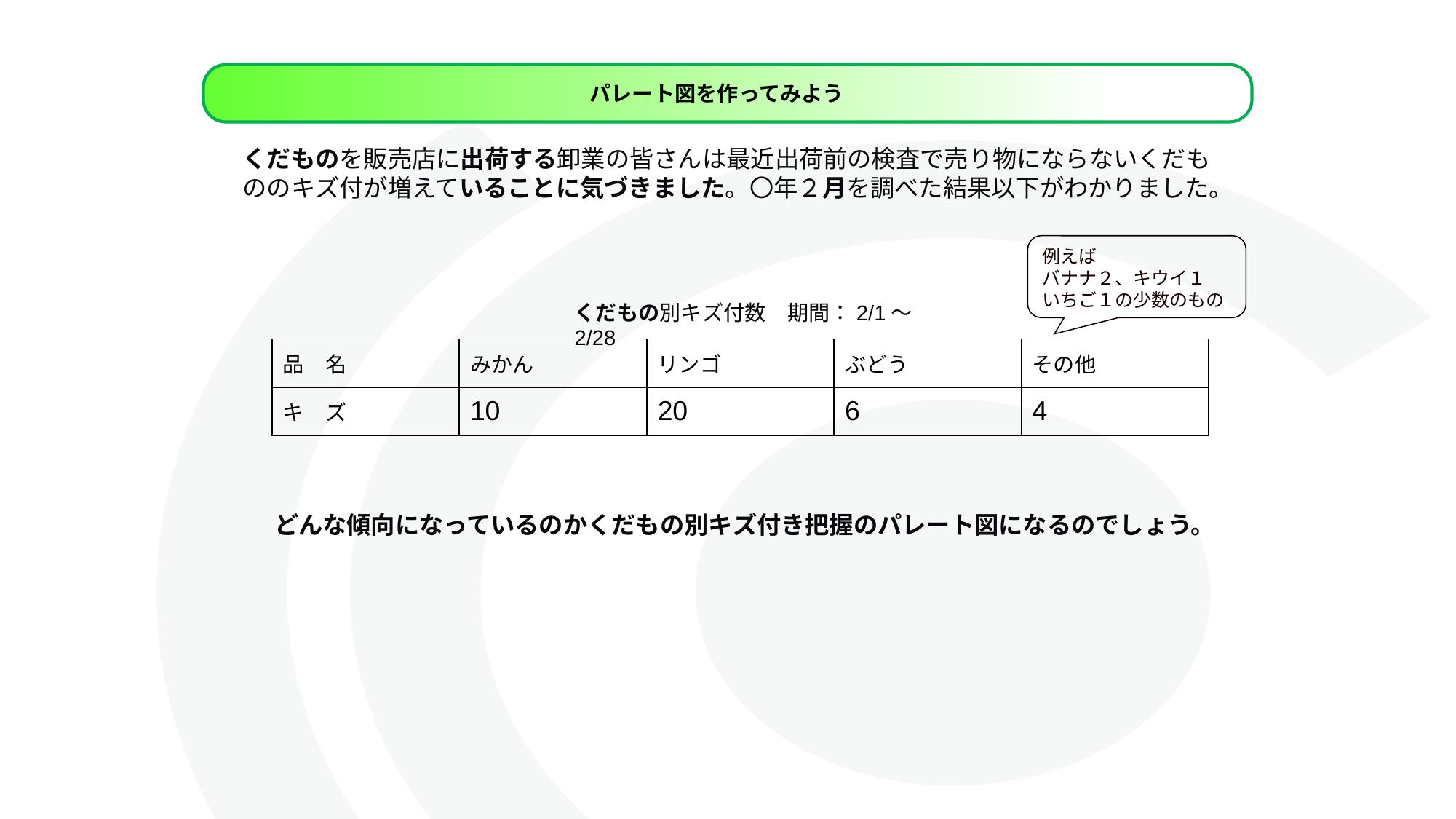

パレート図を作ってみよう
くだものを販売店に出荷する卸業の皆さんは最近出荷前の検査で売り物にならないくだもののキズ付が増えていることに気づきました。〇年２月を調べた結果以下がわかりました。
例えば
バナナ２、キウイ１
いちご１の少数のもの
くだもの別キズ付数　期間：2/1～2/28
| 品　名 | みかん | リンゴ | ぶどう | その他 |
| --- | --- | --- | --- | --- |
| キ　ズ | 10 | 20 | 6 | 4 |
どんな傾向になっているのかくだもの別キズ付き把握のパレート図になるのでしょう。
XXXX